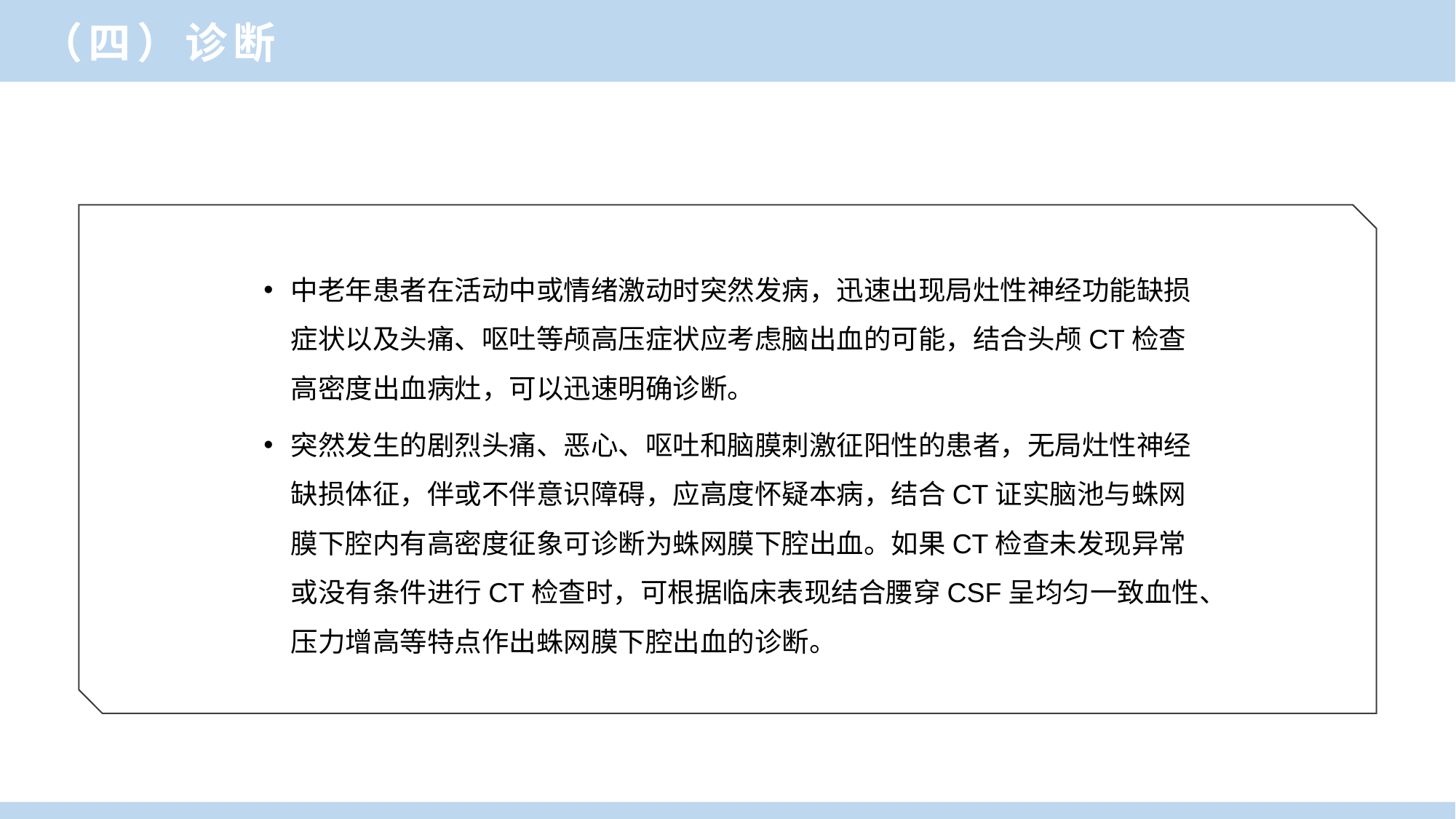

（四）诊断

中老年患者在活动中或情绪激动时突然发病，迅速出现局灶性神经功能缺损症状以及头痛、呕吐等颅高压症状应考虑脑出血的可能，结合头颅CT检查高密度出血病灶，可以迅速明确诊断。
突然发生的剧烈头痛、恶心、呕吐和脑膜刺激征阳性的患者，无局灶性神经缺损体征，伴或不伴意识障碍，应高度怀疑本病，结合CT证实脑池与蛛网膜下腔内有高密度征象可诊断为蛛网膜下腔出血。如果CT检查未发现异常或没有条件进行CT检查时，可根据临床表现结合腰穿CSF呈均匀一致血性、压力增高等特点作出蛛网膜下腔出血的诊断。